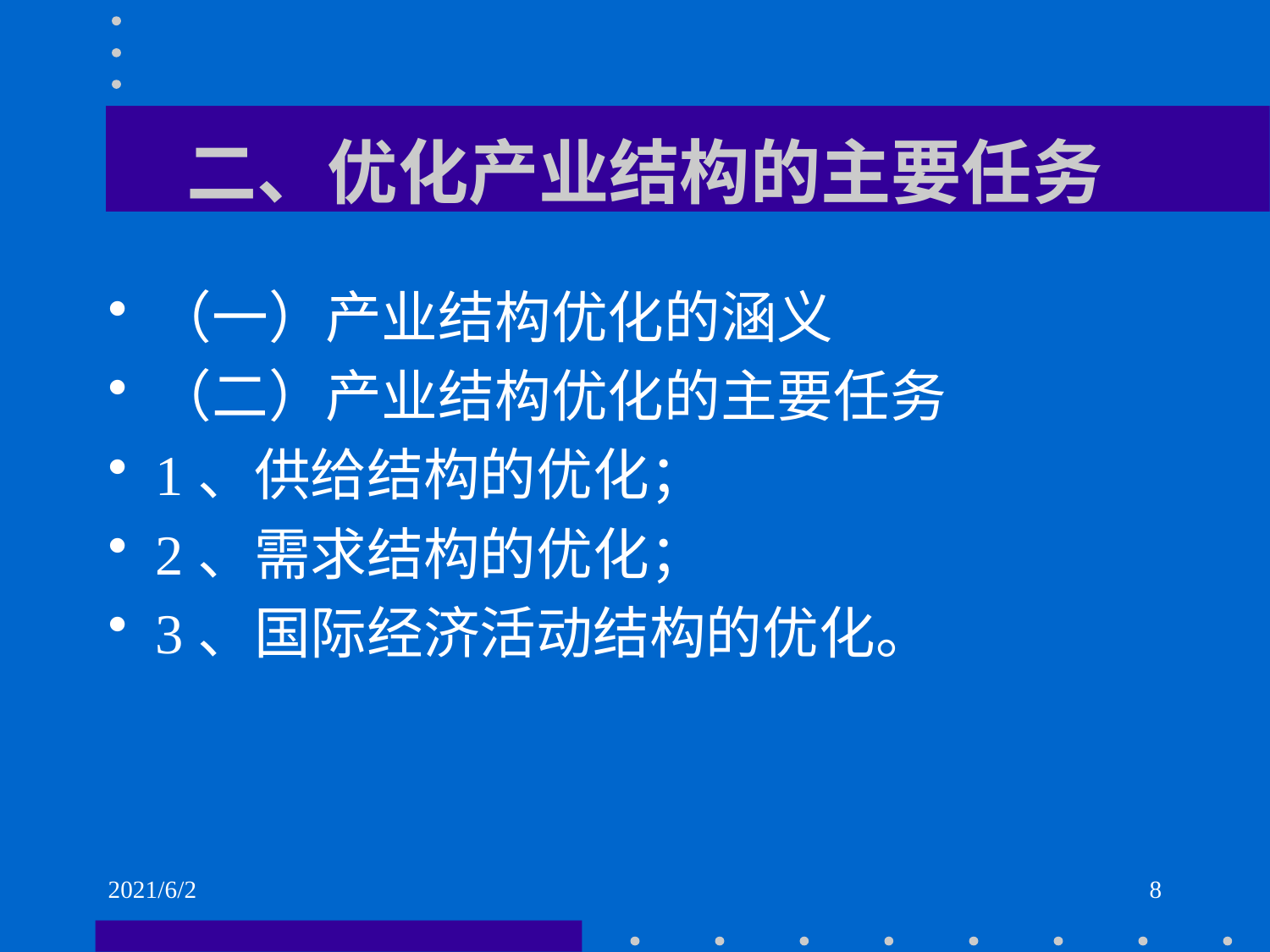

# 二、优化产业结构的主要任务
（一）产业结构优化的涵义
（二）产业结构优化的主要任务
1、供给结构的优化；
2、需求结构的优化；
3、国际经济活动结构的优化。
2021/6/2
8